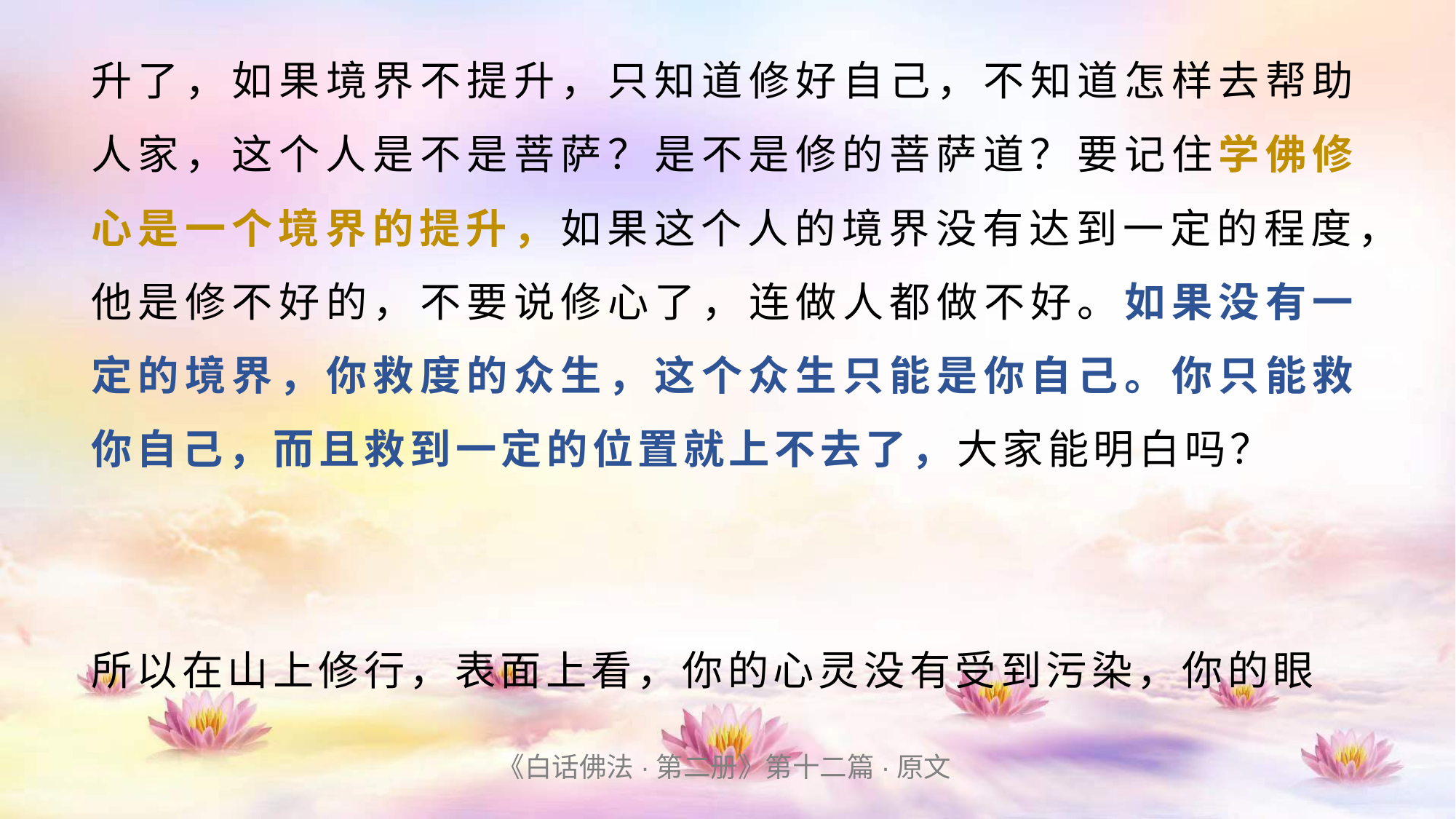

# 升了，如果境界不提升，只知道修好自己，不知道怎样去帮助人家，这个人是不是菩萨？是不是修的菩萨道？要记住学佛修心是一个境界的提升，如果这个人的境界没有达到一定的程度，他是修不好的，不要说修心了，连做人都做不好。如果没有一定的境界，你救度的众生，这个众生只能是你自己。你只能救你自己，而且救到一定的位置就上不去了，大家能明白吗？ 所以在山上修行，表面上看，你的心灵没有受到污染，你的眼
《白话佛法·第二册》第十二篇·原文